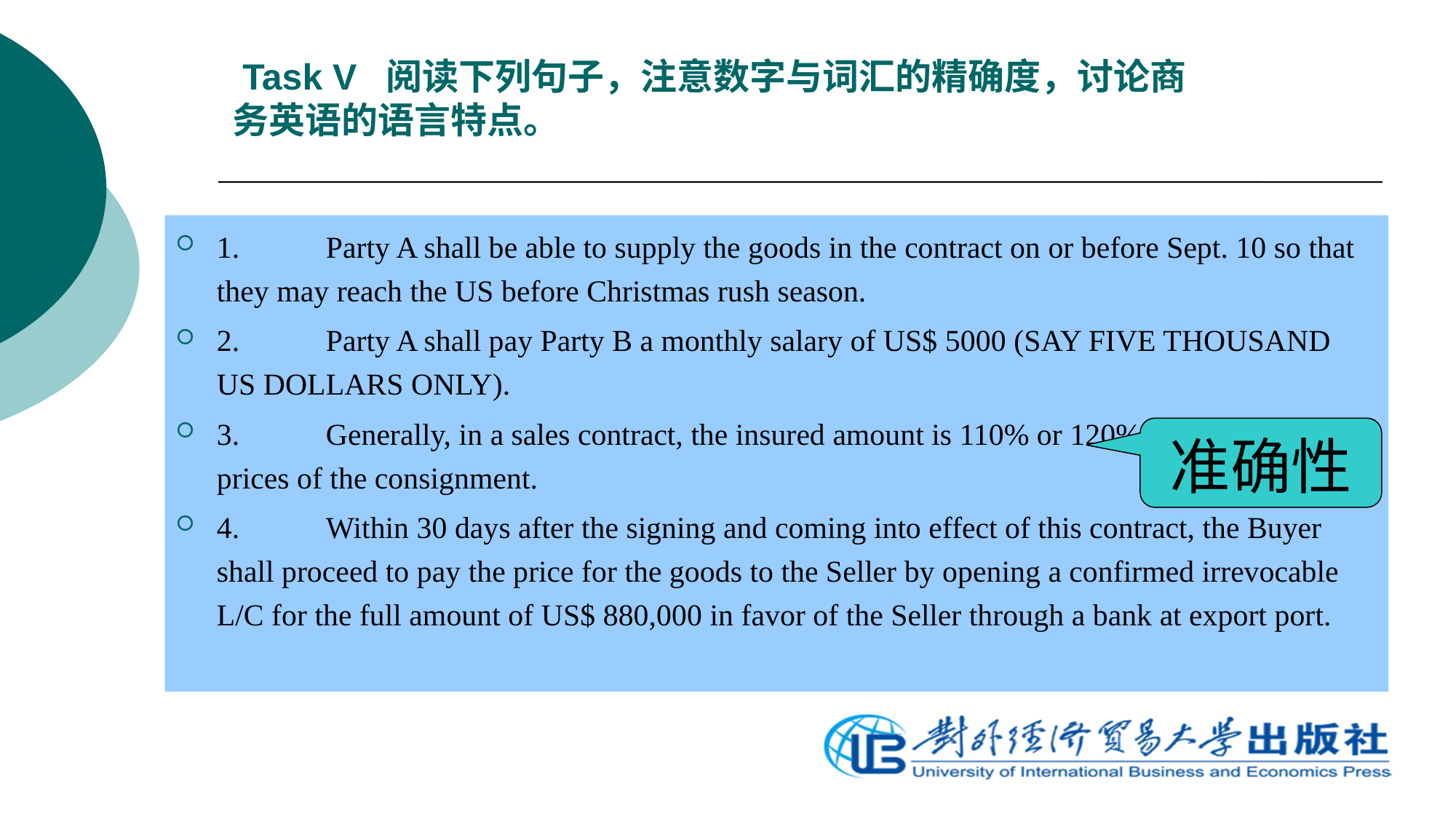

# Task V  阅读下列句子，注意数字与词汇的精确度，讨论商务英语的语言特点。
1.	Party A shall be able to supply the goods in the contract on or before Sept. 10 so that they may reach the US before Christmas rush season.
2.	Party A shall pay Party B a monthly salary of US$ 5000 (SAY FIVE THOUSAND US DOLLARS ONLY).
3.	Generally, in a sales contract, the insured amount is 110% or 120% of the contracted prices of the consignment.
4.	Within 30 days after the signing and coming into effect of this contract, the Buyer shall proceed to pay the price for the goods to the Seller by opening a confirmed irrevocable L/C for the full amount of US$ 880,000 in favor of the Seller through a bank at export port.
准确性